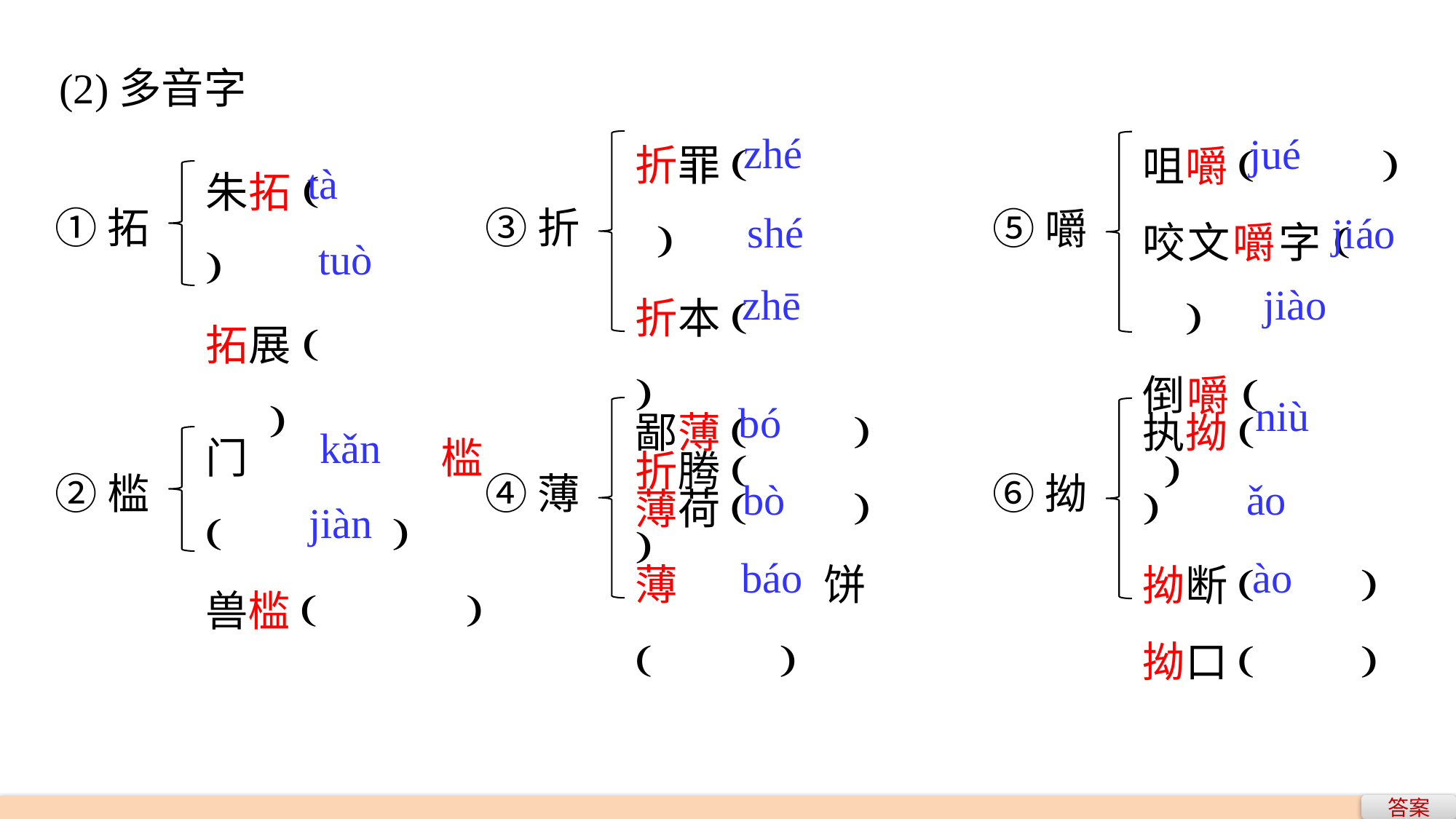

(2)多音字
折罪(        )
折本(       )
折腾(       )
咀嚼(      )
咬文嚼字(      )
倒嚼(         )
zhé
jué

朱拓(    )
拓展(       )
tà

①拓
③折
⑤嚼
shé
jiáo
tuò
zhē
jiào
鄙薄(     )
薄荷(     )
薄饼(      )
执拗(       )
拗断(     )
拗口(     )
niù
bó

门槛(        )
兽槛(       )
kǎn

②槛
④薄
⑥拗
bò
ǎo
jiàn
báo
ào
答案